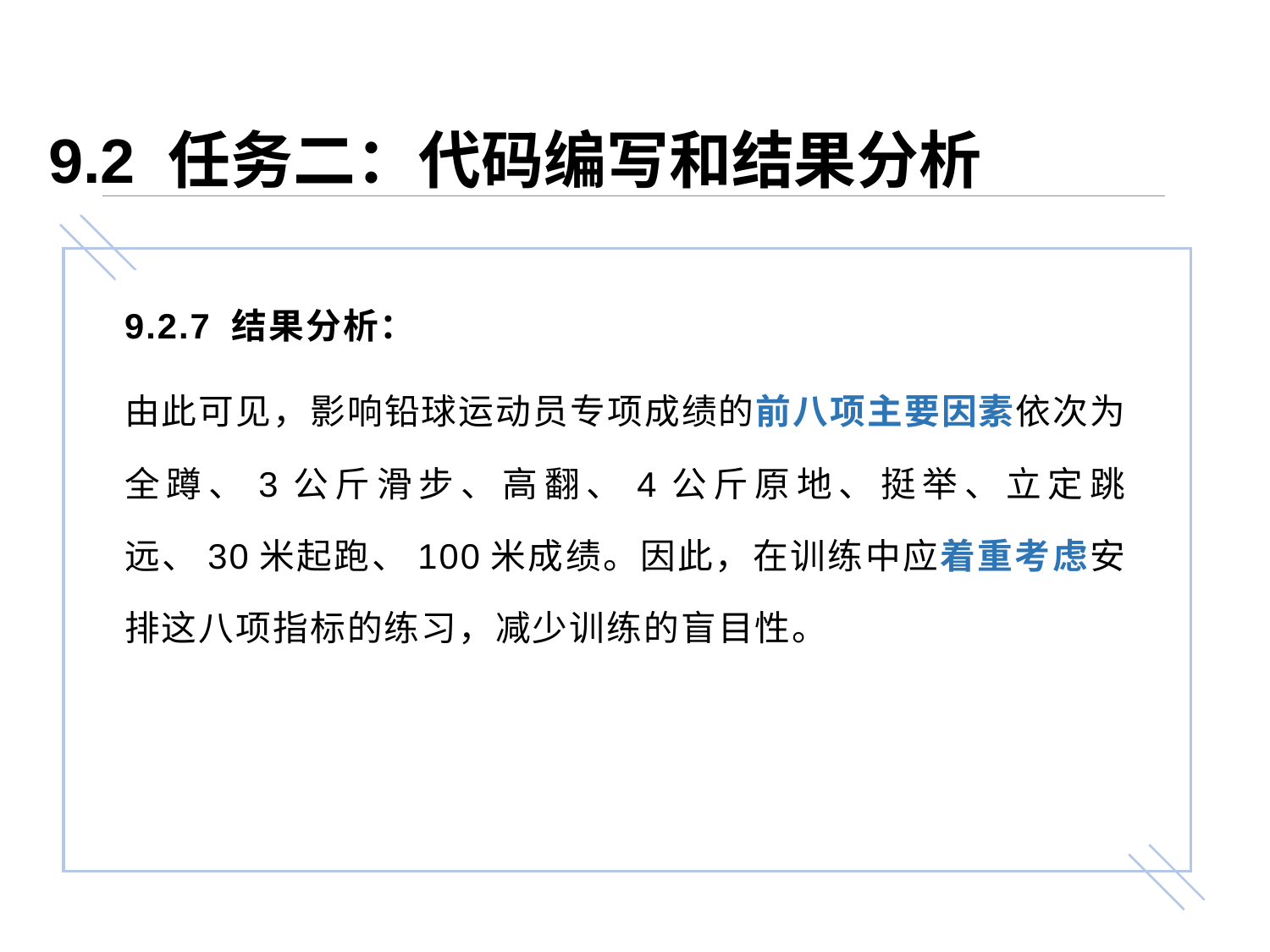

9.2 任务二：代码编写和结果分析

9.2.7 结果分析：
由此可见，影响铅球运动员专项成绩的前八项主要因素依次为全蹲、3公斤滑步、高翻、4公斤原地、挺举、立定跳远、30米起跑、100米成绩。因此，在训练中应着重考虑安排这八项指标的练习，减少训练的盲目性。